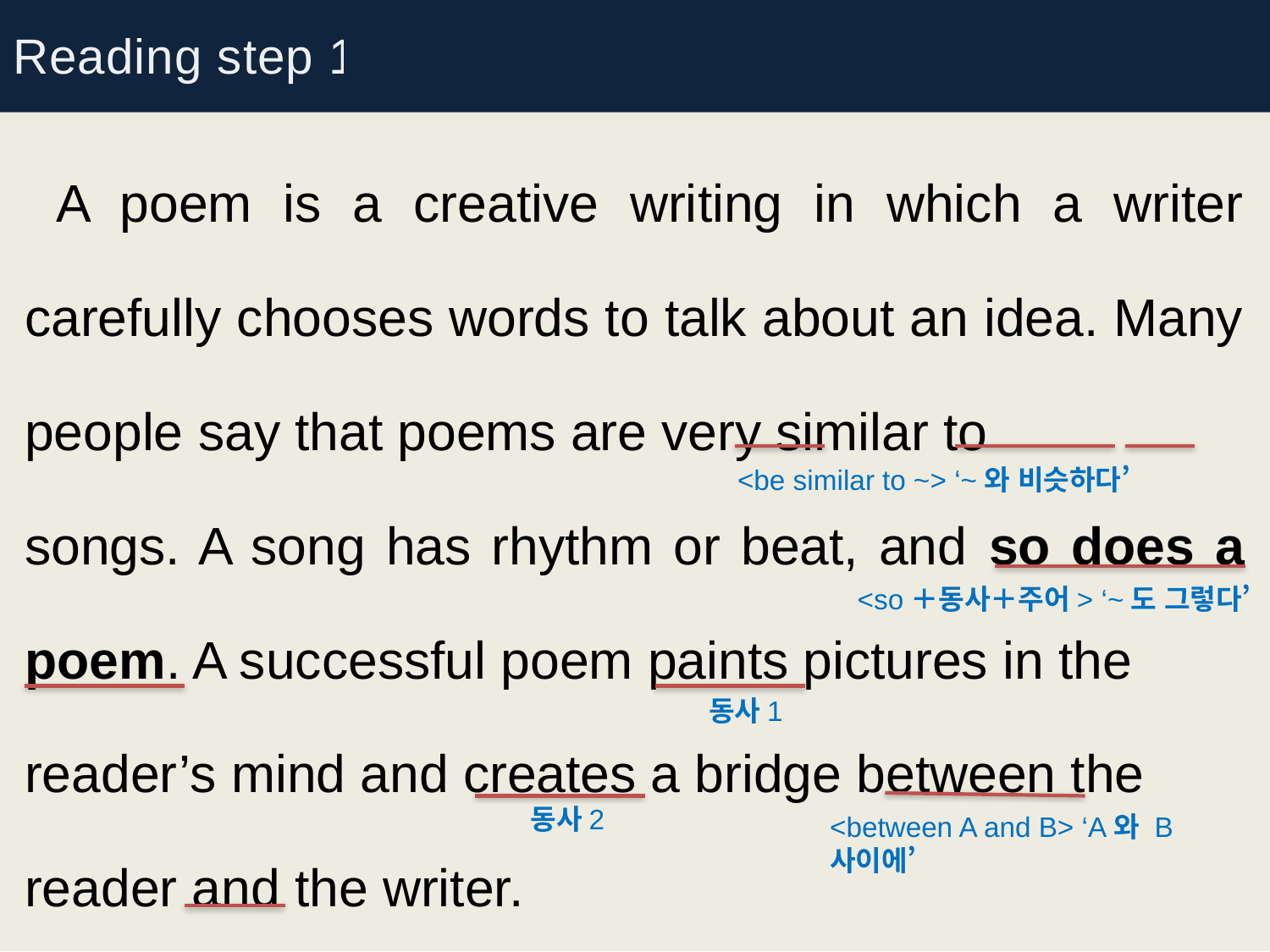

Reading step 1
 A poem is a creative writing in which a writer carefully chooses words to talk about an idea. Many people say that poems are very similar to
songs. A song has rhythm or beat, and so does a poem. A successful poem paints pictures in the
reader’s mind and creates a bridge between the
reader and the writer.
<be similar to ~> ‘~와 비슷하다’
<so＋동사＋주어> ‘~도 그렇다’
동사1
동사2
<between A and B> ‘A와 B 사이에’